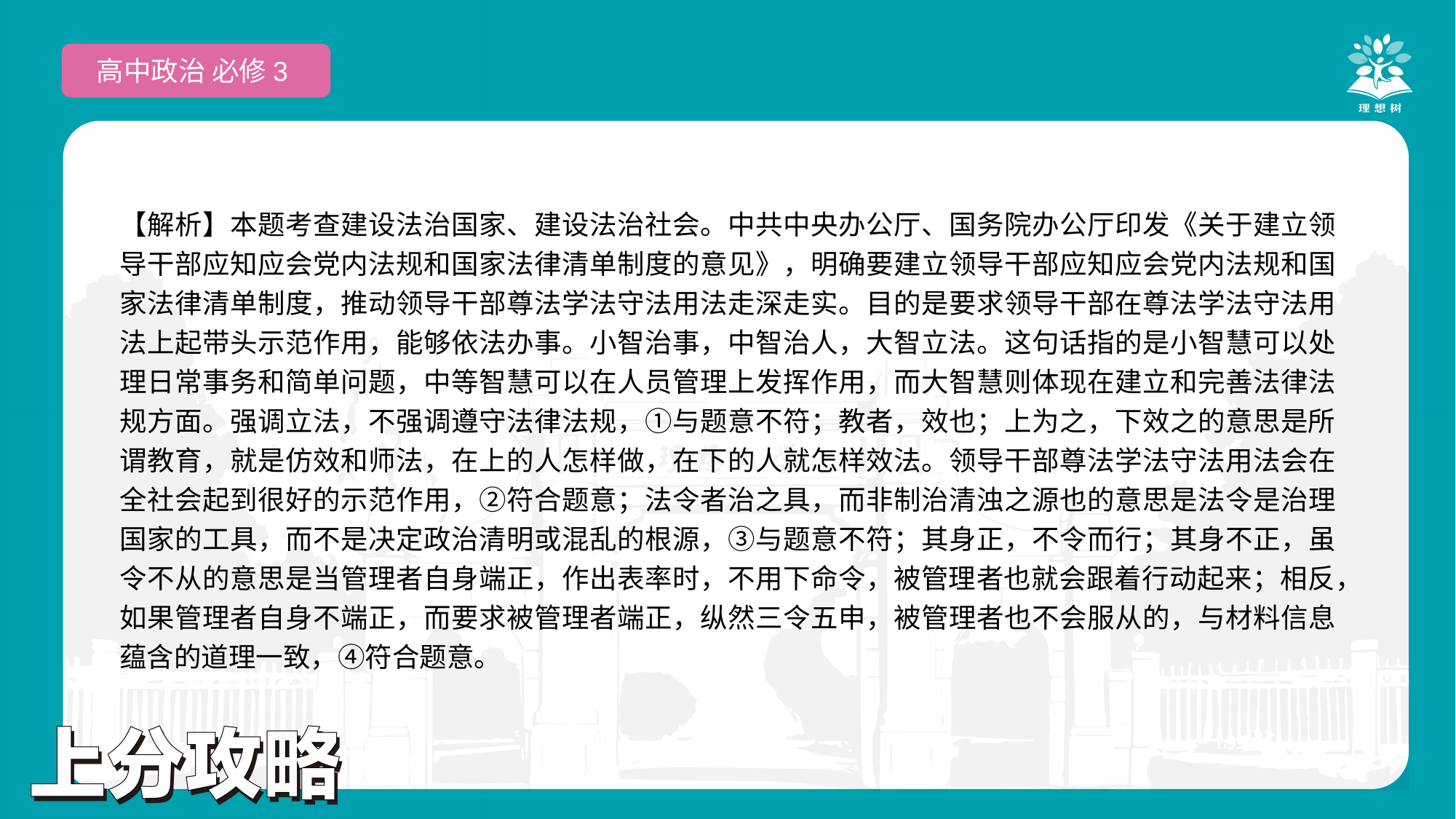

高中政治 必修3
【解析】本题考查建设法治国家、建设法治社会。中共中央办公厅、国务院办公厅印发《关于建立领导干部应知应会党内法规和国家法律清单制度的意见》，明确要建立领导干部应知应会党内法规和国家法律清单制度，推动领导干部尊法学法守法用法走深走实。目的是要求领导干部在尊法学法守法用法上起带头示范作用，能够依法办事。小智治事，中智治人，大智立法。这句话指的是小智慧可以处理日常事务和简单问题，中等智慧可以在人员管理上发挥作用，而大智慧则体现在建立和完善法律法规方面。强调立法，不强调遵守法律法规，①与题意不符；教者，效也；上为之，下效之的意思是所谓教育，就是仿效和师法，在上的人怎样做，在下的人就怎样效法。领导干部尊法学法守法用法会在全社会起到很好的示范作用，②符合题意；法令者治之具，而非制治清浊之源也的意思是法令是治理国家的工具，而不是决定政治清明或混乱的根源，③与题意不符；其身正，不令而行；其身不正，虽令不从的意思是当管理者自身端正，作出表率时，不用下命令，被管理者也就会跟着行动起来；相反，如果管理者自身不端正，而要求被管理者端正，纵然三令五申，被管理者也不会服从的，与材料信息蕴含的道理一致，④符合题意。